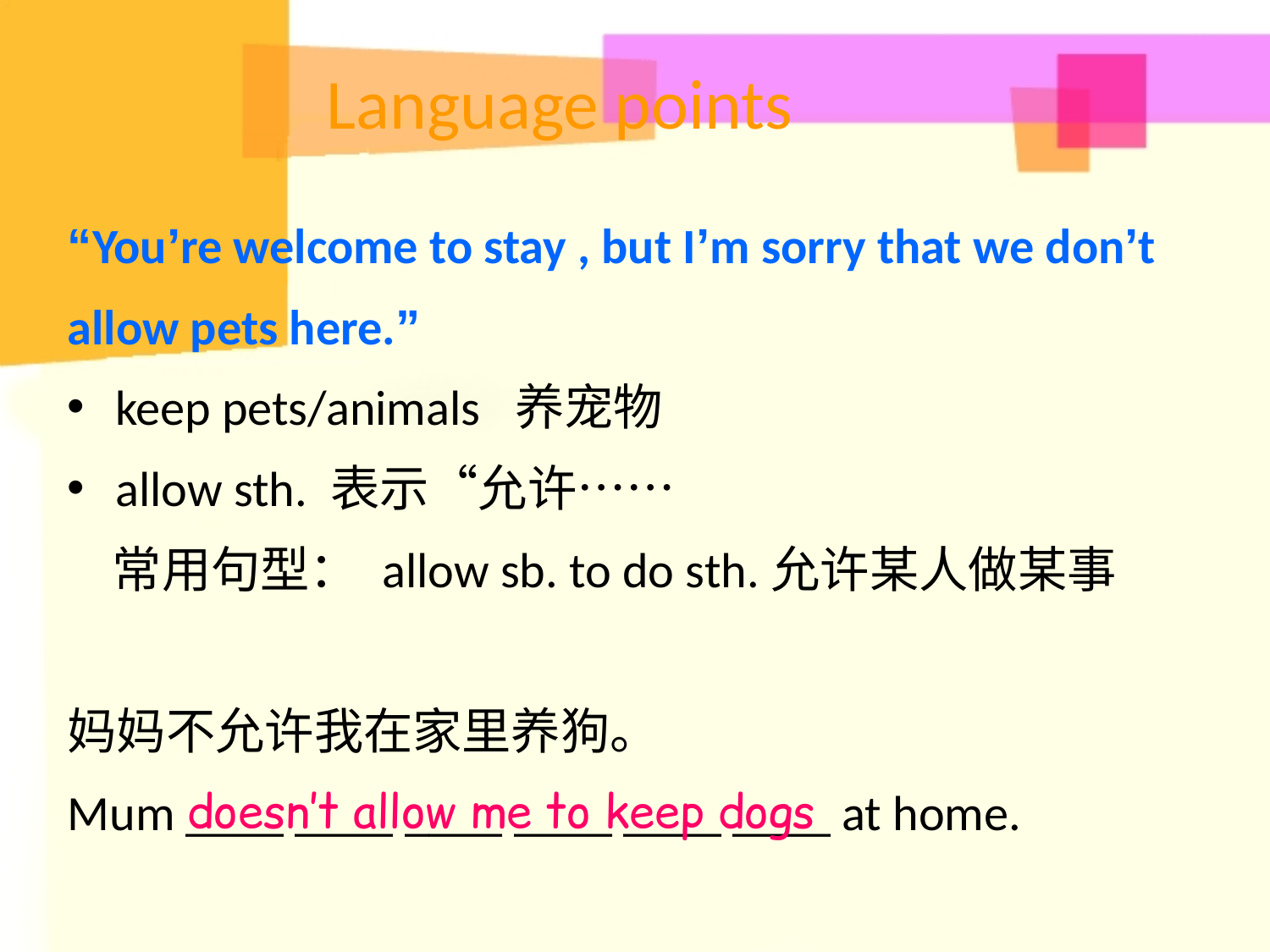

# Language points
“You’re welcome to stay , but I’m sorry that we don’t
allow pets here.”
keep pets/animals  养宠物
allow sth. 表示“允许……
   常用句型： allow sb. to do sth.允许某人做某事

妈妈不允许我在家里养狗。
Mum ____ ____ ____ ____ ____ ____ at home.
doesn’t allow me to keep dogs